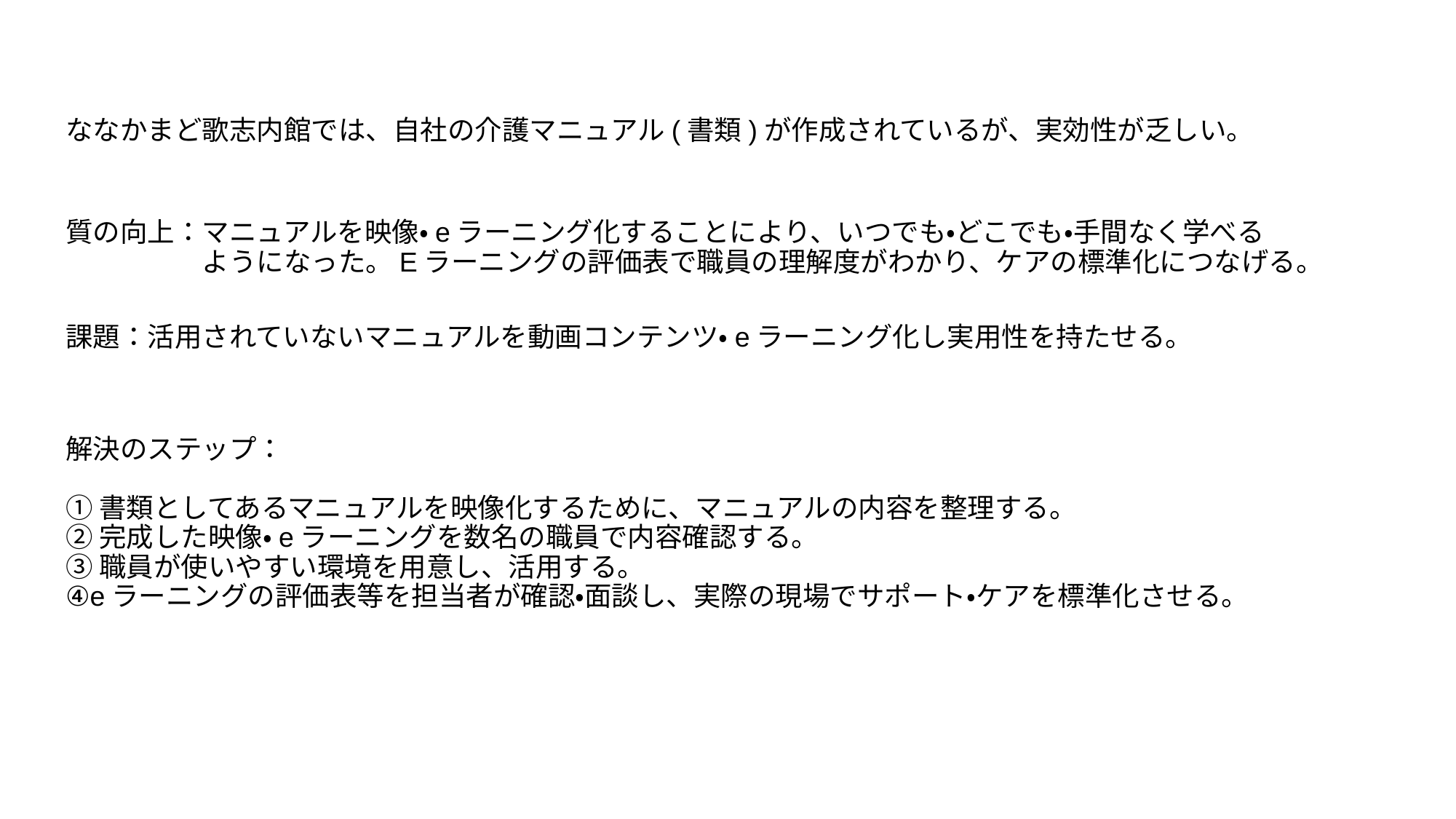

# ななかまど歌志内館では、自社の介護マニュアル(書類)が作成されているが、実効性が乏しい。
質の向上：マニュアルを映像・eラーニング化することにより、いつでも・どこでも・手間なく学べる
　　　　　ようになった。Eラーニングの評価表で職員の理解度がわかり、ケアの標準化につなげる。
課題：活用されていないマニュアルを動画コンテンツ・eラーニング化し実用性を持たせる。
解決のステップ：

①書類としてあるマニュアルを映像化するために、マニュアルの内容を整理する。
②完成した映像・eラーニングを数名の職員で内容確認する。
③職員が使いやすい環境を用意し、活用する。
④eラーニングの評価表等を担当者が確認・面談し、実際の現場でサポート・ケアを標準化させる。